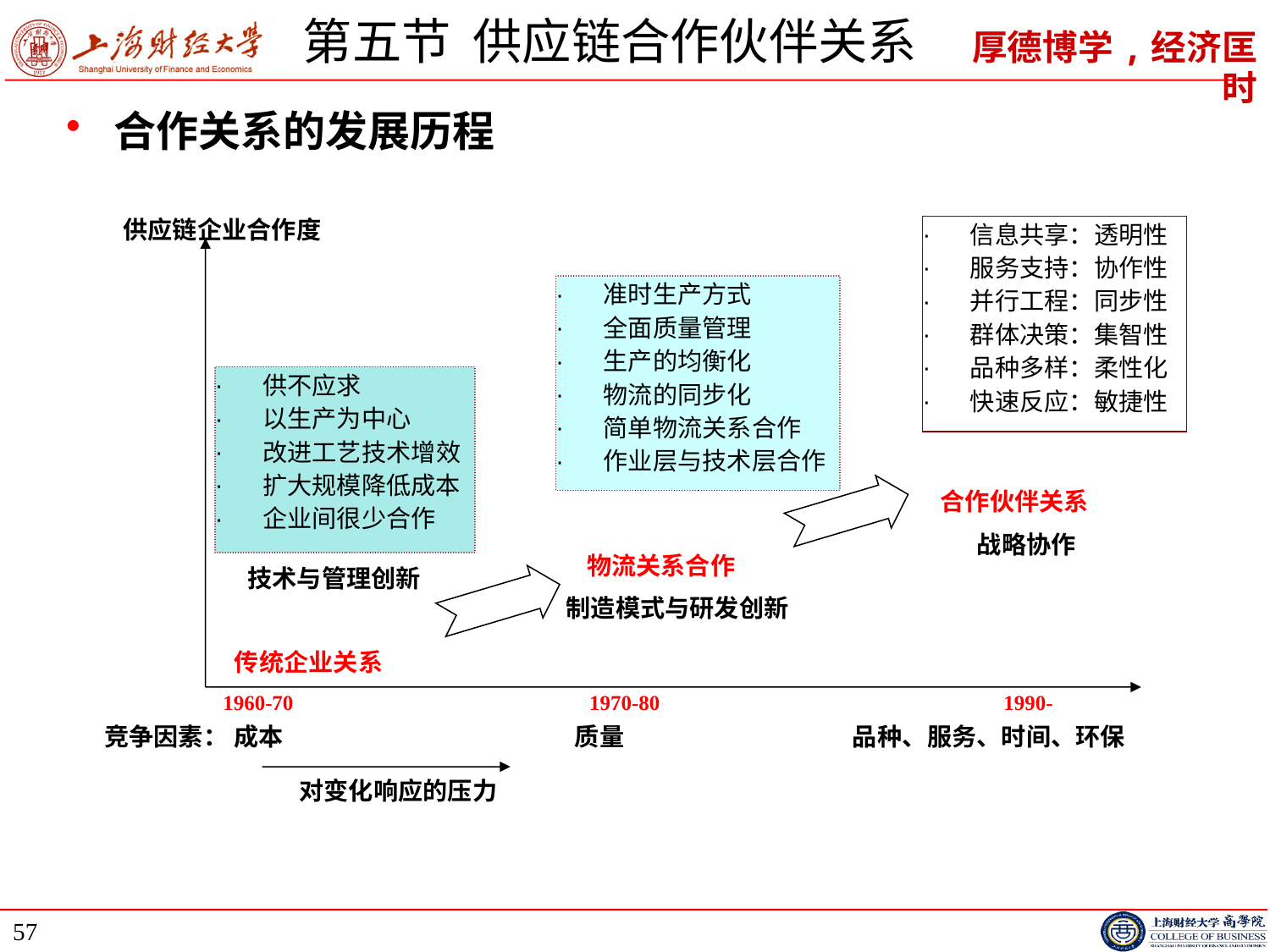

# 第五节  供应链合作伙伴关系
合作关系的发展历程
供应链企业合作度

 1960-70                                                        1970-80                                                                 1990-

竞争因素： 成本                                                   质量                                        品种、服务、时间、环保

对变化响应的压力
信息共享：透明性
服务支持：协作性
并行工程：同步性
群体决策：集智性
品种多样：柔性化
快速反应：敏捷性

准时生产方式
全面质量管理
生产的均衡化
物流的同步化
简单物流关系合作
作业层与技术层合作
供不应求
以生产为中心
改进工艺技术增效
扩大规模降低成本
企业间很少合作
合作伙伴关系

战略协作
物流关系合作
技术与管理创新

制造模式与研发创新
传统企业关系
57